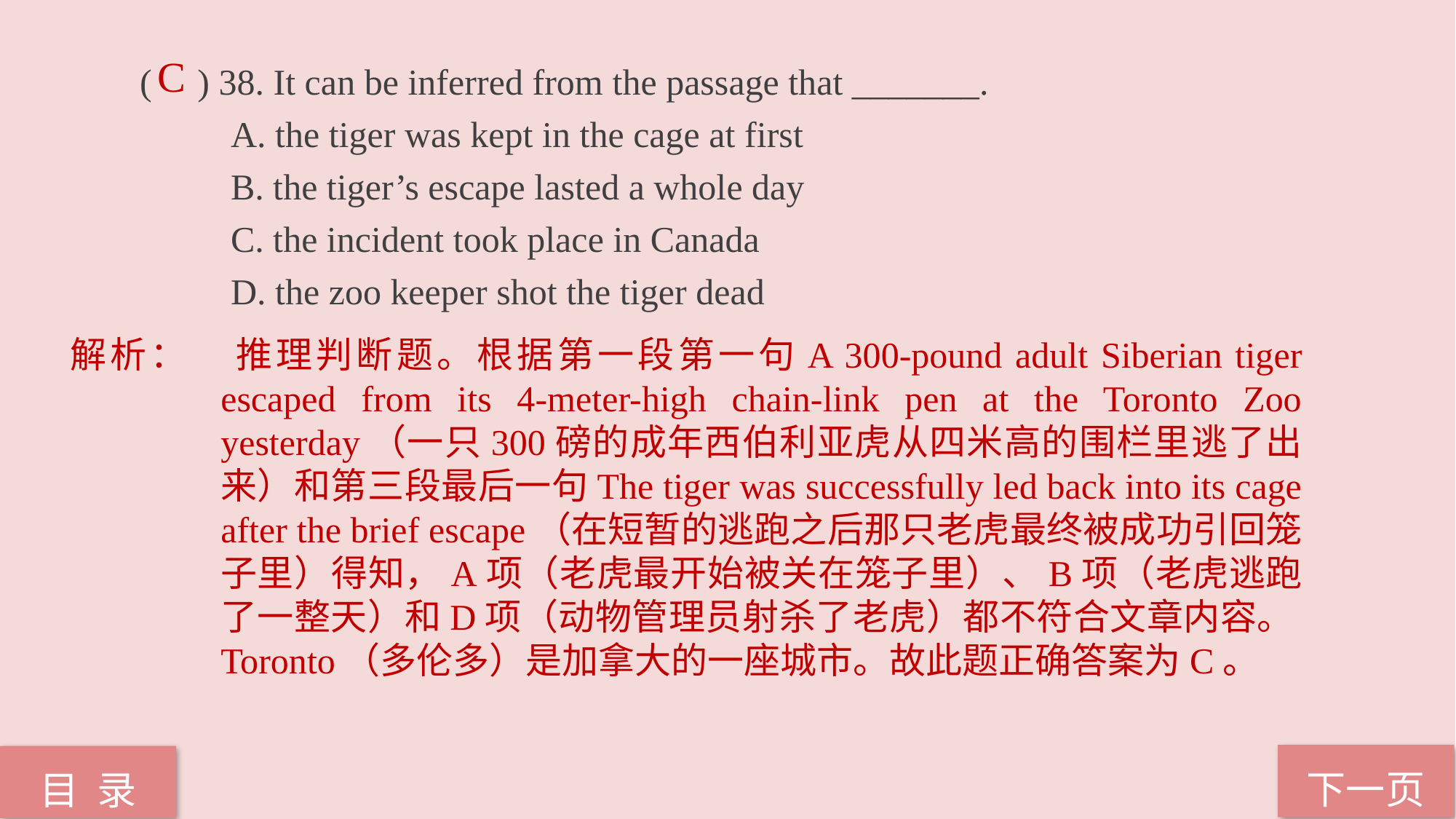

C
(     ) 38. It can be inferred from the passage that _______.
          A. the tiger was kept in the cage at first
          B. the tiger’s escape lasted a whole day
          C. the incident took place in Canada
          D. the zoo keeper shot the tiger dead
解析：	推理判断题。根据第一段第一句A 300-pound adult Siberian tiger escaped from its 4-meter-high chain-link pen at the Toronto Zoo yesterday（一只300磅的成年西伯利亚虎从四米高的围栏里逃了出来）和第三段最后一句The tiger was successfully led back into its cage after the brief escape（在短暂的逃跑之后那只老虎最终被成功引回笼子里）得知，A项（老虎最开始被关在笼子里）、B项（老虎逃跑了一整天）和D项（动物管理员射杀了老虎）都不符合文章内容。Toronto（多伦多）是加拿大的一座城市。故此题正确答案为C。